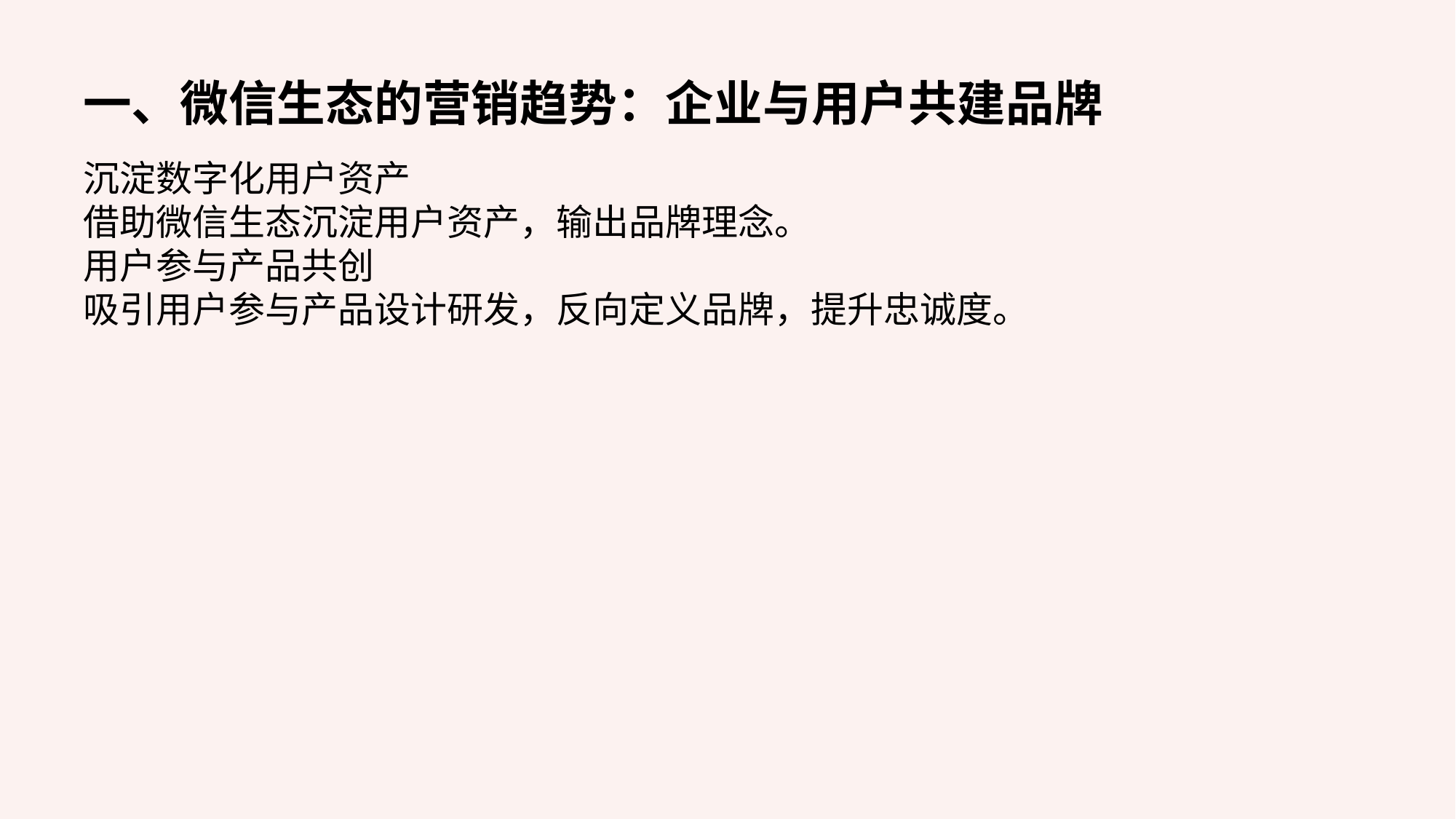

沉淀数字化用户资产
借助微信生态沉淀用户资产，输出品牌理念。
用户参与产品共创
吸引用户参与产品设计研发，反向定义品牌，提升忠诚度。
一、微信生态的营销趋势：企业与用户共建品牌